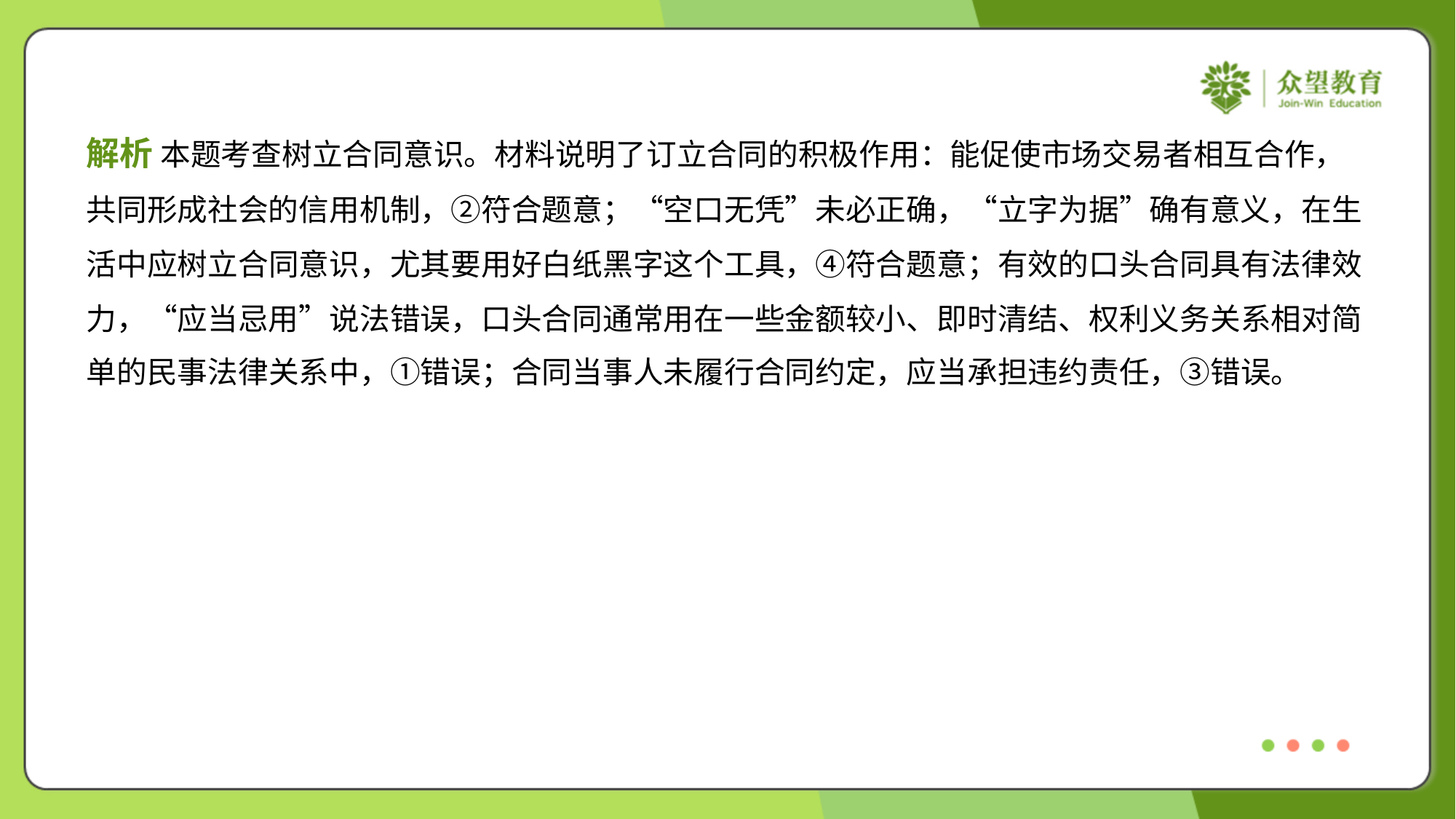

解析 本题考查树立合同意识。材料说明了订立合同的积极作用：能促使市场交易者相互合作，
共同形成社会的信用机制，②符合题意；“空口无凭”未必正确，“立字为据”确有意义，在生
活中应树立合同意识，尤其要用好白纸黑字这个工具，④符合题意；有效的口头合同具有法律效
力，“应当忌用”说法错误，口头合同通常用在一些金额较小、即时清结、权利义务关系相对简
单的民事法律关系中，①错误；合同当事人未履行合同约定，应当承担违约责任，③错误。